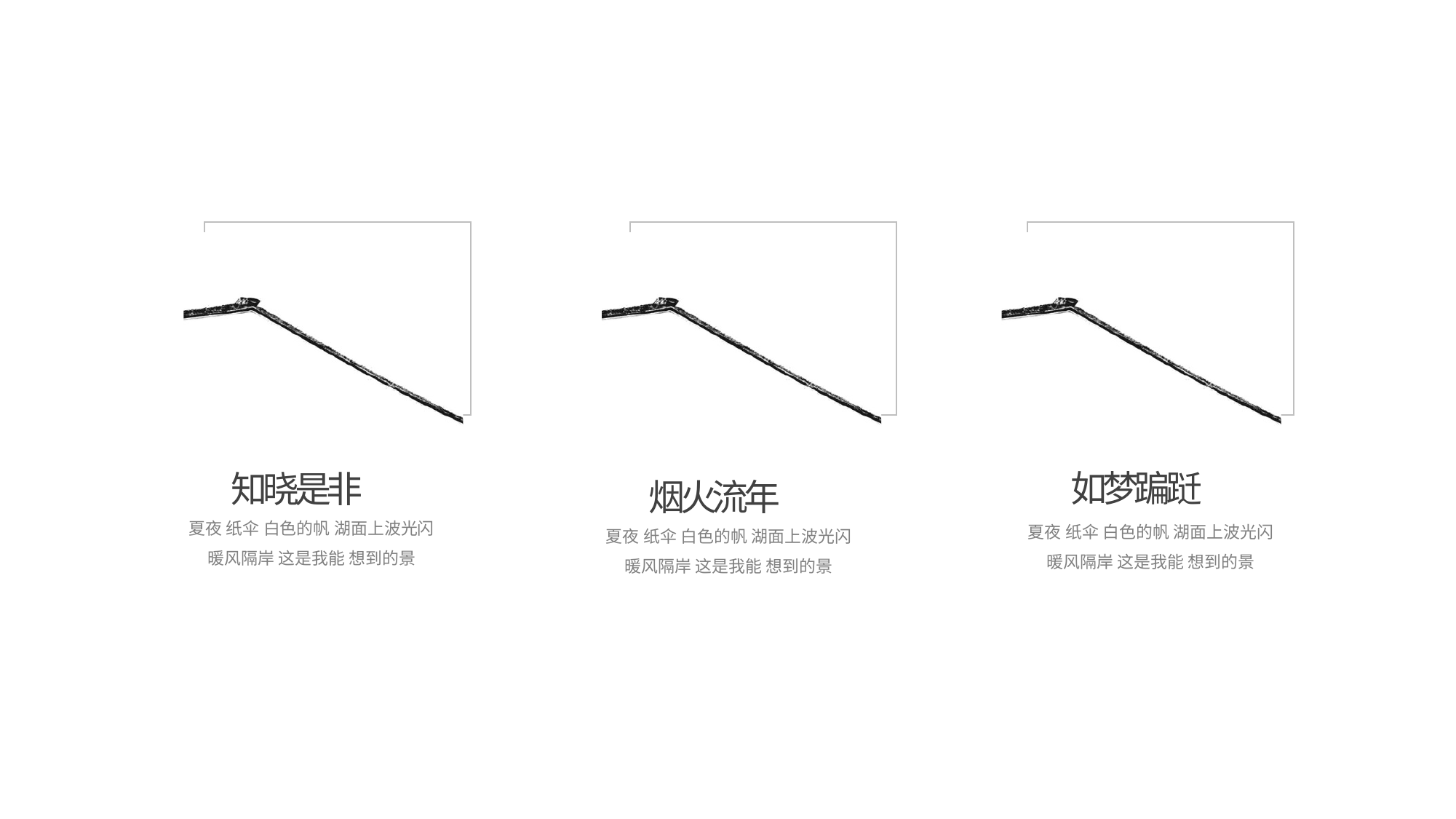

如梦蹁跹
知晓是非
烟火流年
夏夜 纸伞 白色的帆 湖面上波光闪 暖风隔岸 这是我能 想到的景
夏夜 纸伞 白色的帆 湖面上波光闪 暖风隔岸 这是我能 想到的景
夏夜 纸伞 白色的帆 湖面上波光闪 暖风隔岸 这是我能 想到的景